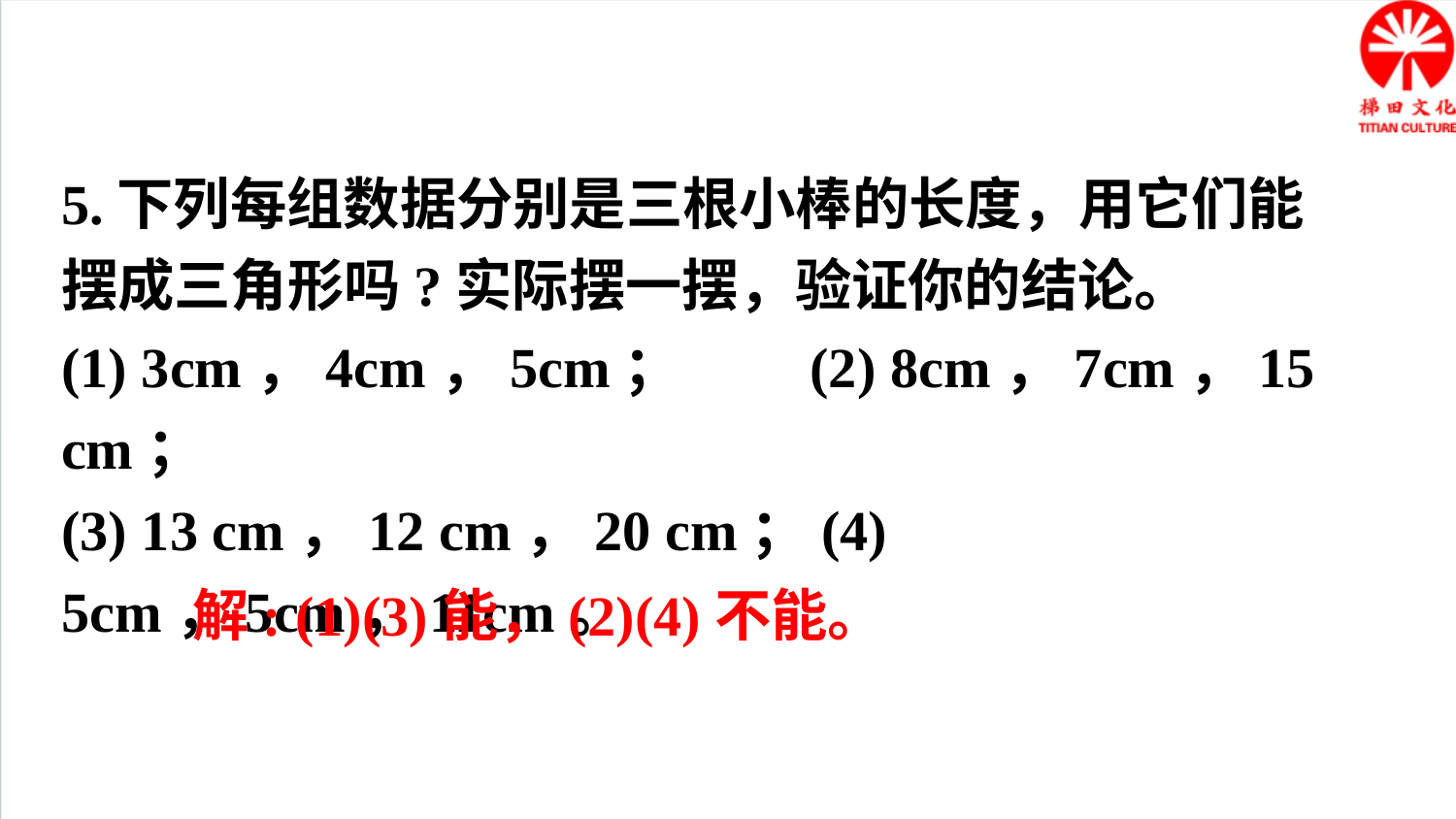

5.下列每组数据分别是三根小棒的长度，用它们能摆成三角形吗?实际摆一摆，验证你的结论。
(1) 3cm，4cm，5cm；         (2) 8cm，7cm，15 cm；
(3) 13 cm，12 cm，20 cm；(4) 5cm，5cm，11cm。
解: (1)(3)能，(2)(4)不能。